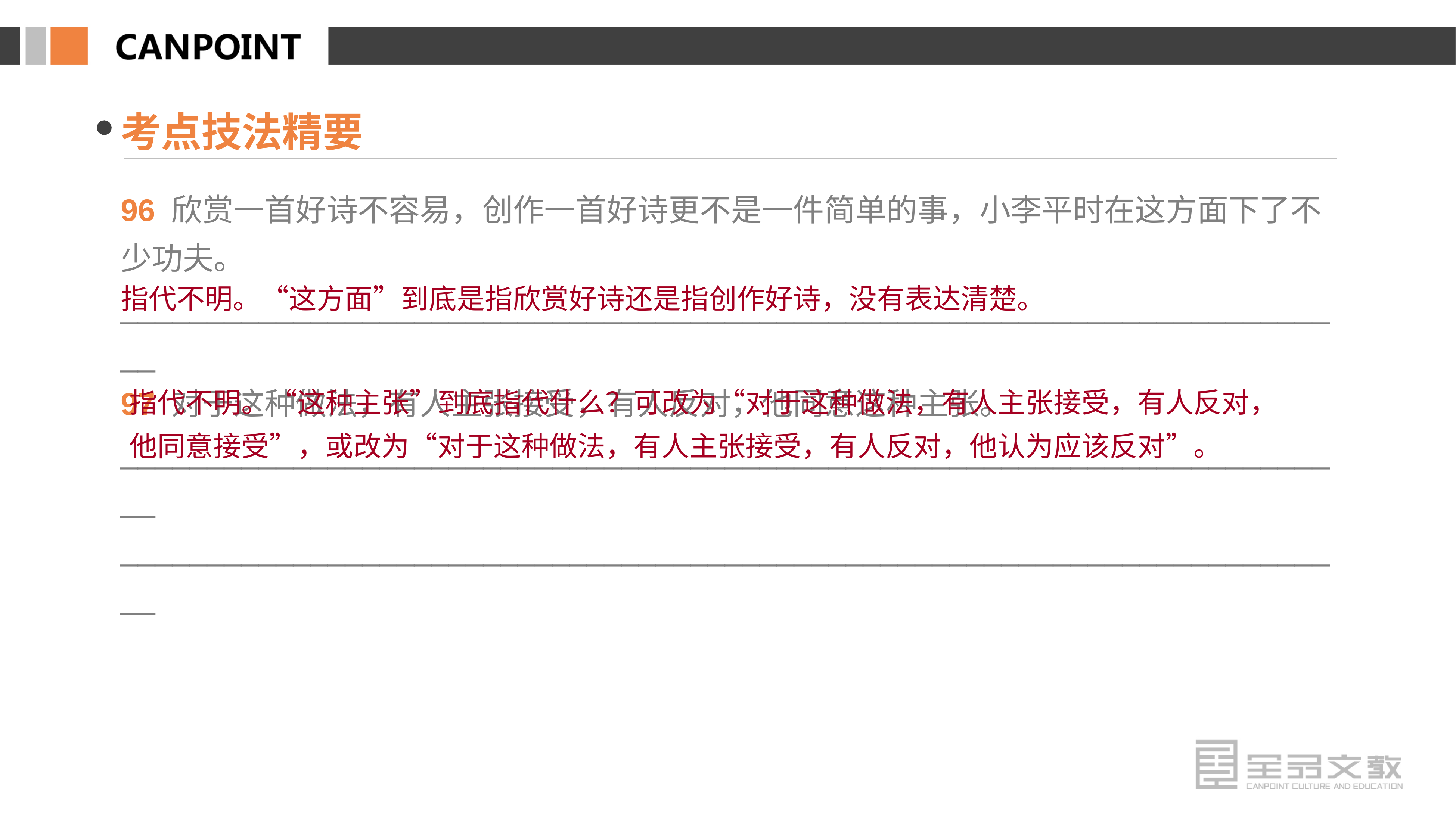

考点技法精要

96 欣赏一首好诗不容易，创作一首好诗更不是一件简单的事，小李平时在这方面下了不少功夫。
________________________________________________________________________
97 对于这种做法，有人主张接受，有人反对，他同意这种主张。
________________________________________________________________________
________________________________________________________________________
指代不明。“这方面”到底是指欣赏好诗还是指创作好诗，没有表达清楚。
指代不明。“这种主张”到底指代什么？可改为“对于这种做法，有人主张接受，有人反对，他同意接受”，或改为“对于这种做法，有人主张接受，有人反对，他认为应该反对”。